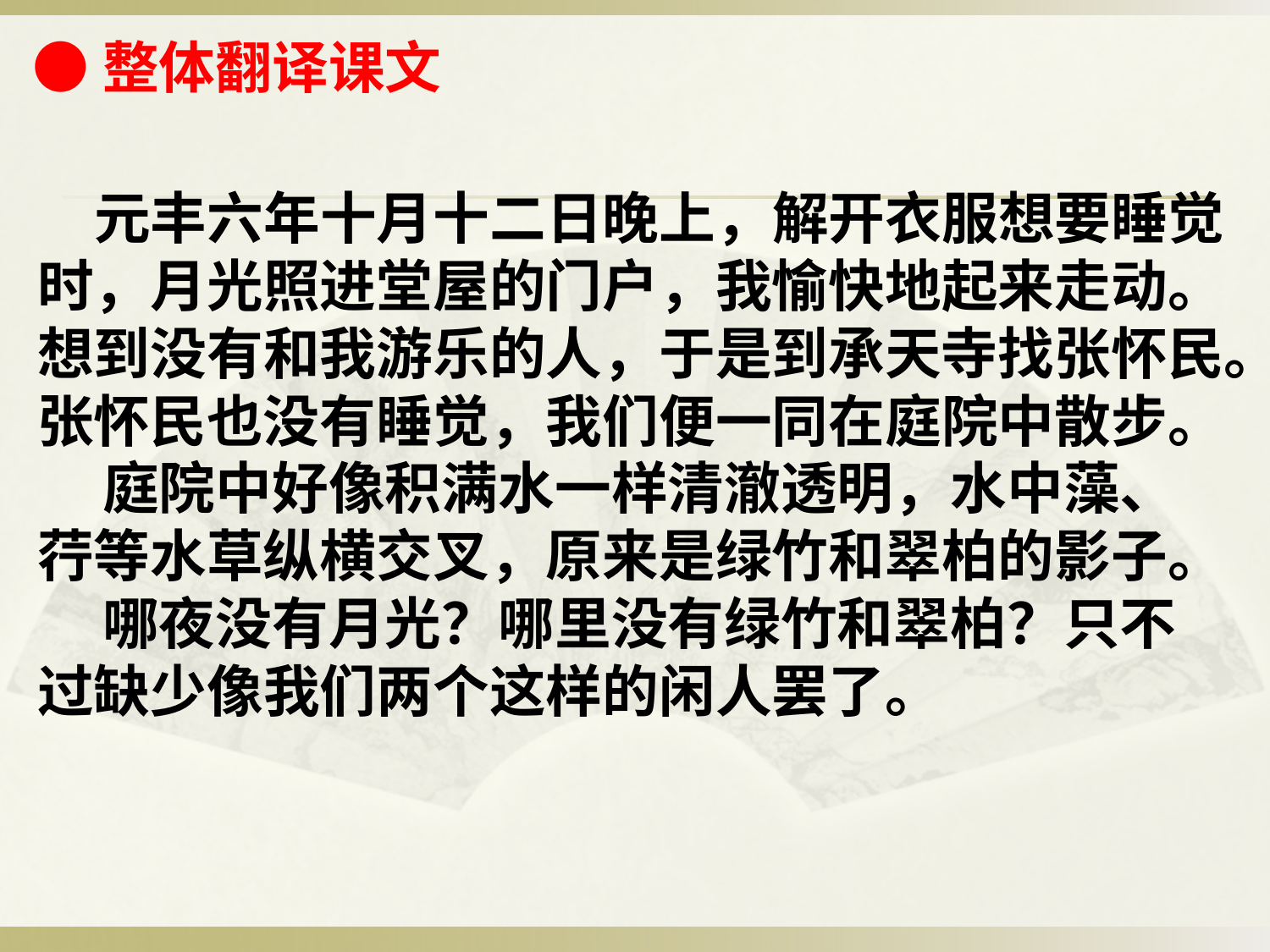

●整体翻译课文
    元丰六年十月十二日晚上，解开衣服想要睡觉时，月光照进堂屋的门户，我愉快地起来走动。想到没有和我游乐的人，于是到承天寺找张怀民。张怀民也没有睡觉，我们便一同在庭院中散步。
    庭院中好像积满水一样清澈透明，水中藻、荇等水草纵横交叉，原来是绿竹和翠柏的影子。
    哪夜没有月光？哪里没有绿竹和翠柏？只不过缺少像我们两个这样的闲人罢了。